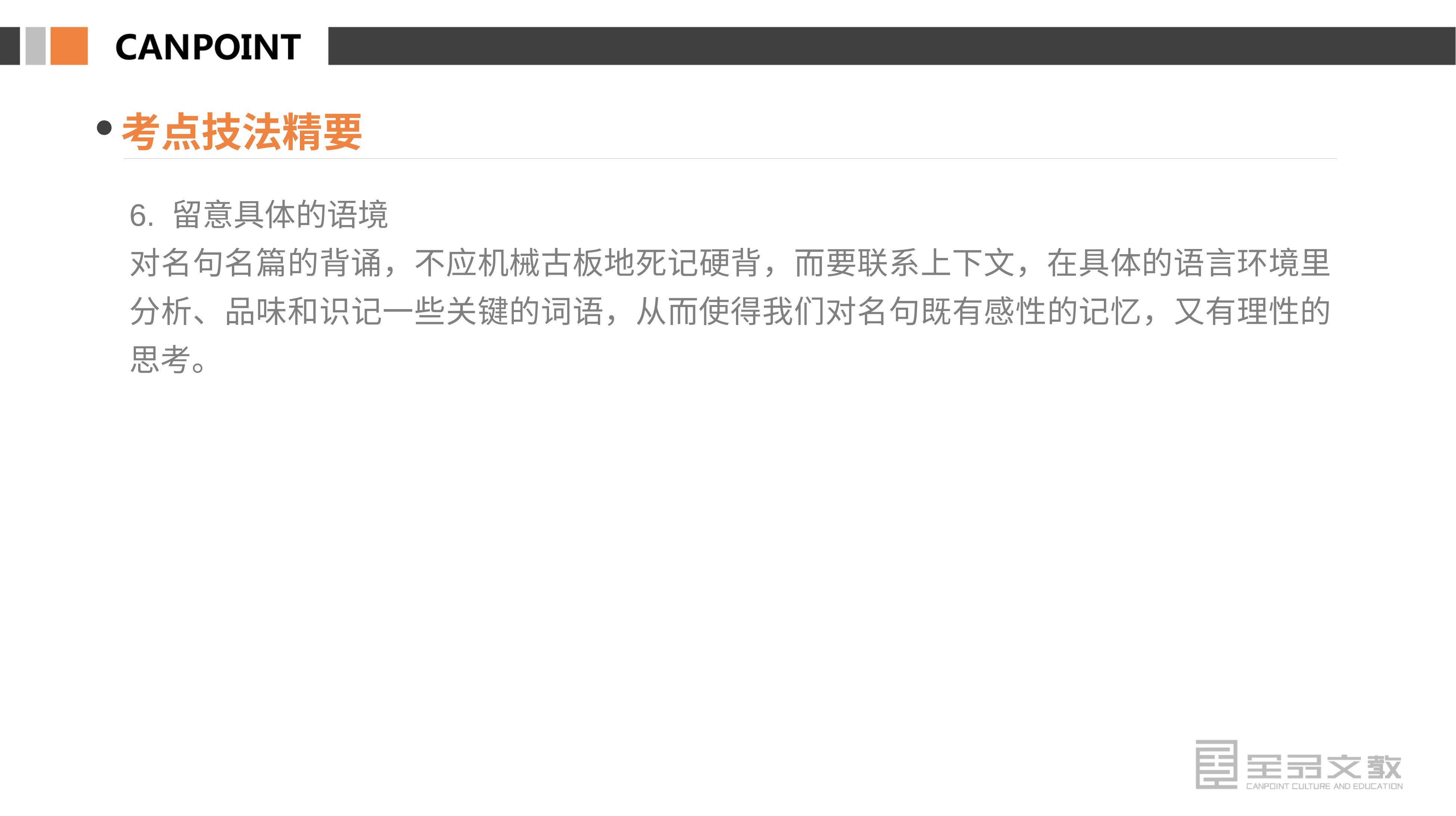

考点技法精要

6. 留意具体的语境
对名句名篇的背诵，不应机械古板地死记硬背，而要联系上下文，在具体的语言环境里分析、品味和识记一些关键的词语，从而使得我们对名句既有感性的记忆，又有理性的思考。